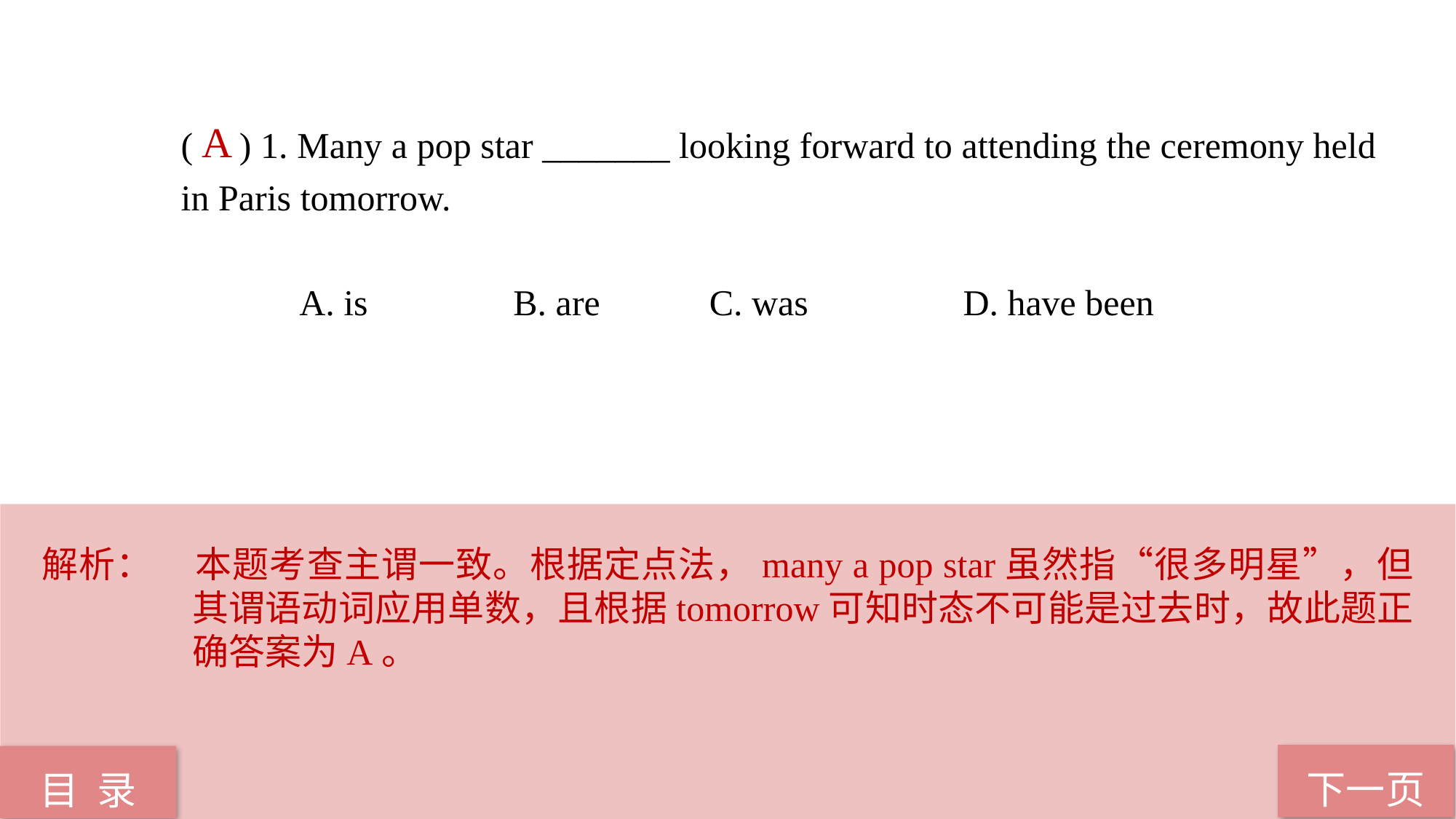

(     ) 1. Many a pop star _______ looking forward to attending the ceremony held in Paris tomorrow.

             A. is                B. are            C. was                 D. have been
A
解析：	本题考查主谓一致。根据定点法，many a pop star虽然指“很多明星”，但其谓语动词应用单数，且根据tomorrow可知时态不可能是过去时，故此题正确答案为A。